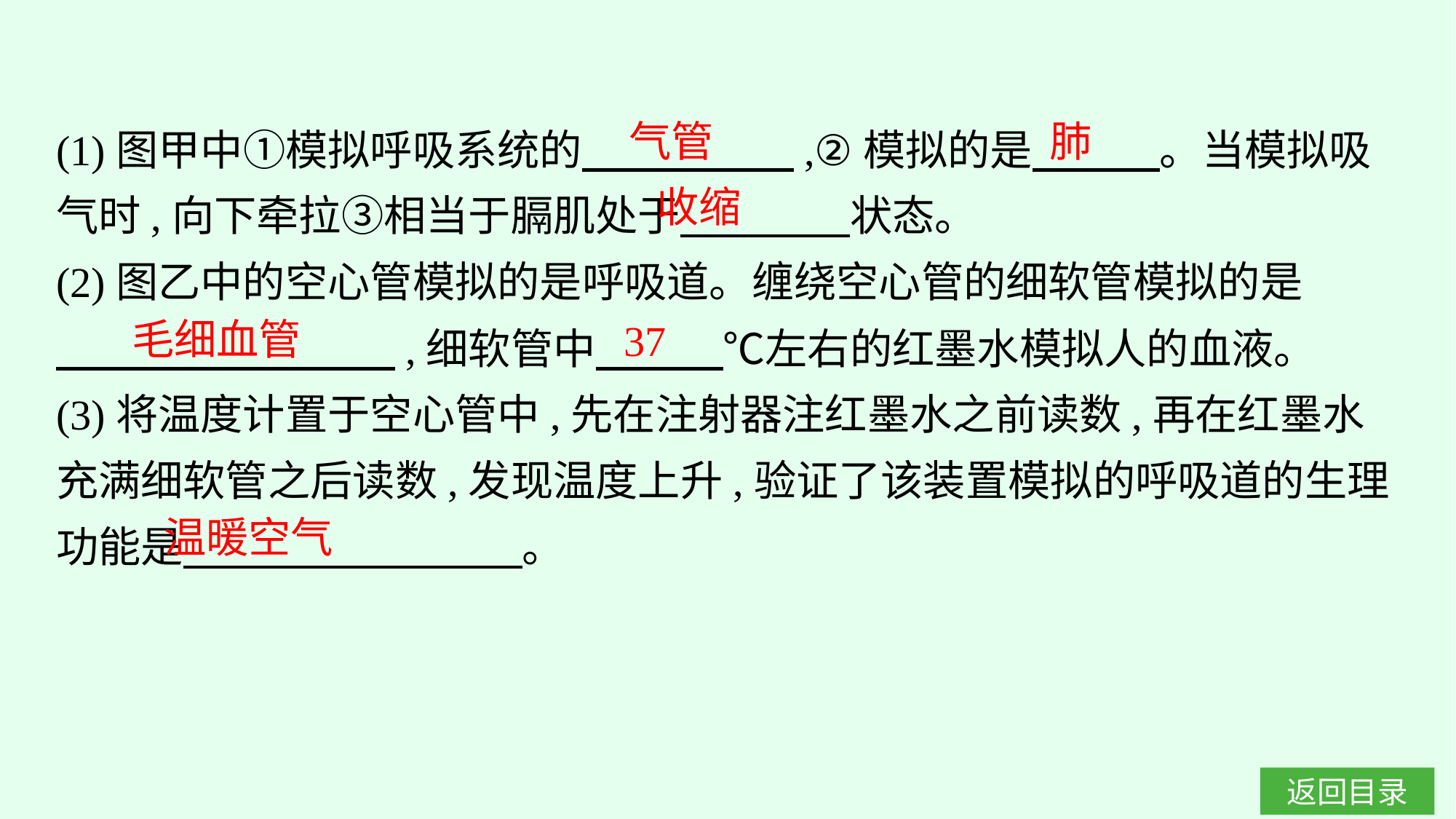

(1)图甲中①模拟呼吸系统的　　　　　,②模拟的是　　　。当模拟吸气时,向下牵拉③相当于膈肌处于　　　　状态。
(2)图乙中的空心管模拟的是呼吸道。缠绕空心管的细软管模拟的是
　　　　　　　　,细软管中　　　℃左右的红墨水模拟人的血液。
(3)将温度计置于空心管中,先在注射器注红墨水之前读数,再在红墨水充满细软管之后读数,发现温度上升,验证了该装置模拟的呼吸道的生理功能是　　　　　　　　。
气管
肺
收缩
毛细血管
37
温暖空气